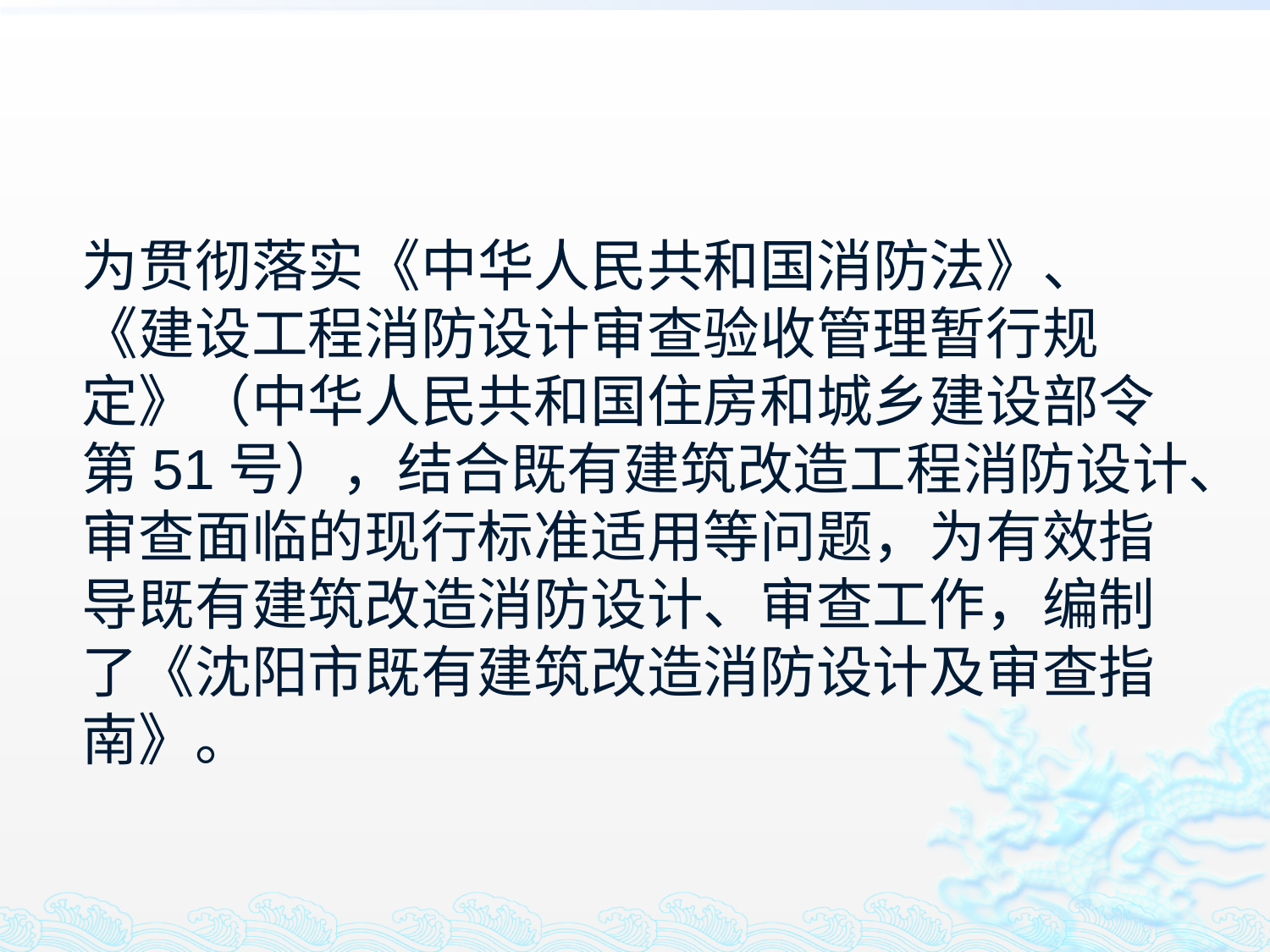

# 为贯彻落实《中华人民共和国消防法》、《建设工程消防设计审查验收管理暂行规定》（中华人民共和国住房和城乡建设部令第51号），结合既有建筑改造工程消防设计、审查面临的现行标准适用等问题，为有效指导既有建筑改造消防设计、审查工作，编制了《沈阳市既有建筑改造消防设计及审查指南》。